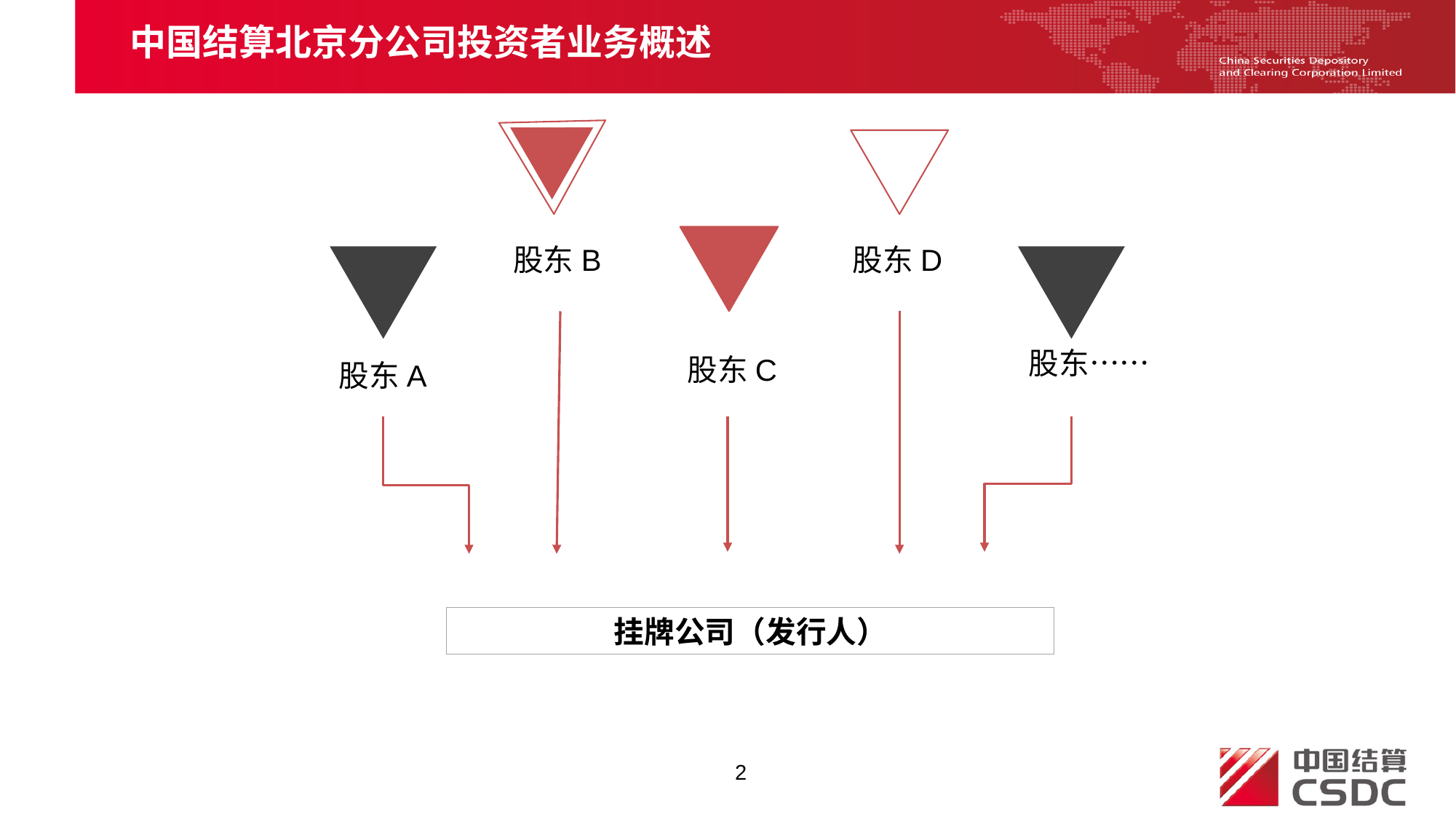

中国结算北京分公司投资者业务概述

股东B
股东D

股东……
股东C
股东A
挂牌公司（发行人）
2